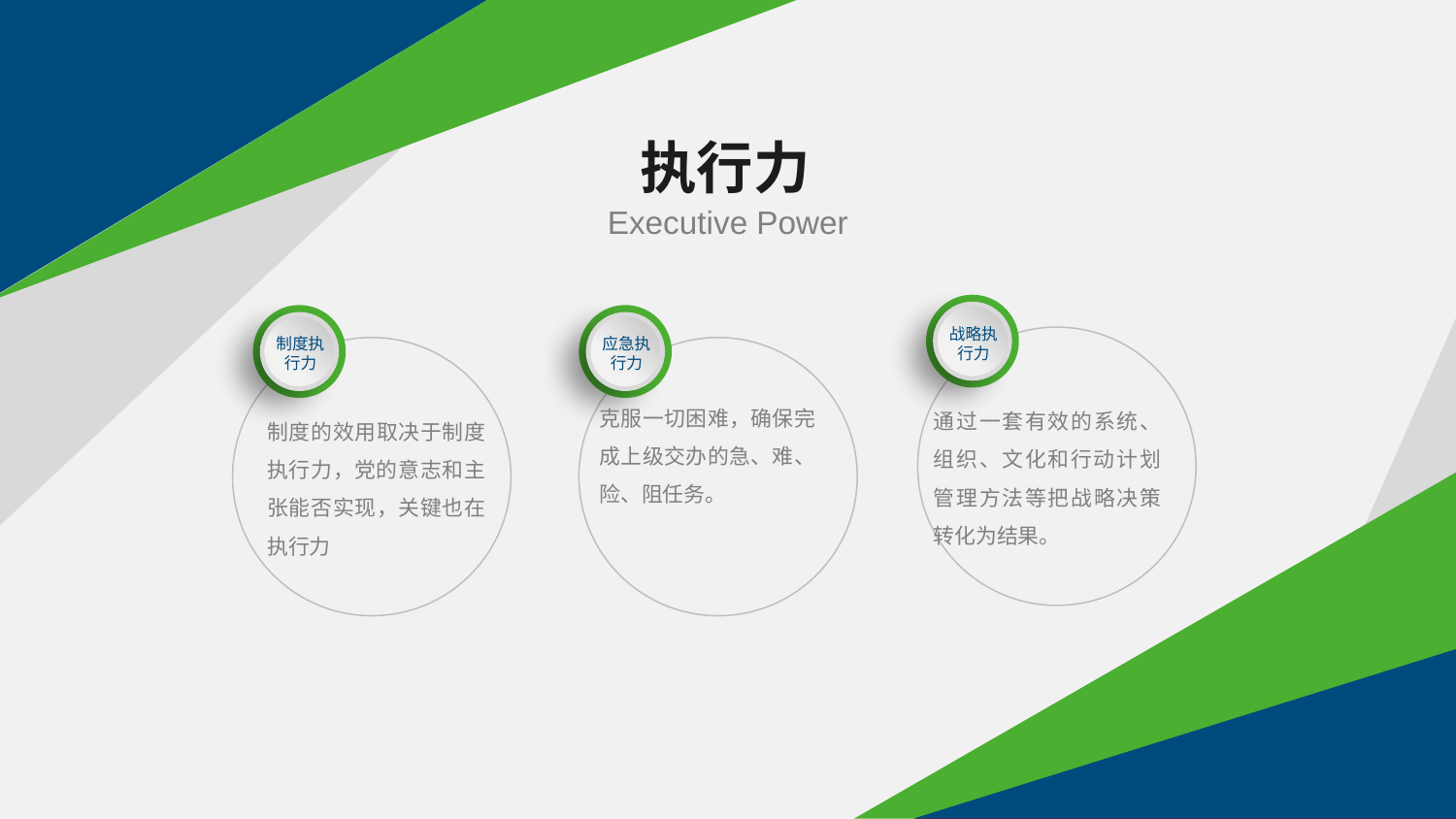

执行力
Executive Power

战略执行力

制度执行力

应急执行力

克服一切困难，确保完成上级交办的急、难、险、阻任务。
通过一套有效的系统、组织、文化和行动计划管理方法等把战略决策转化为结果。
制度的效用取决于制度执行力，党的意志和主张能否实现，关键也在执行力